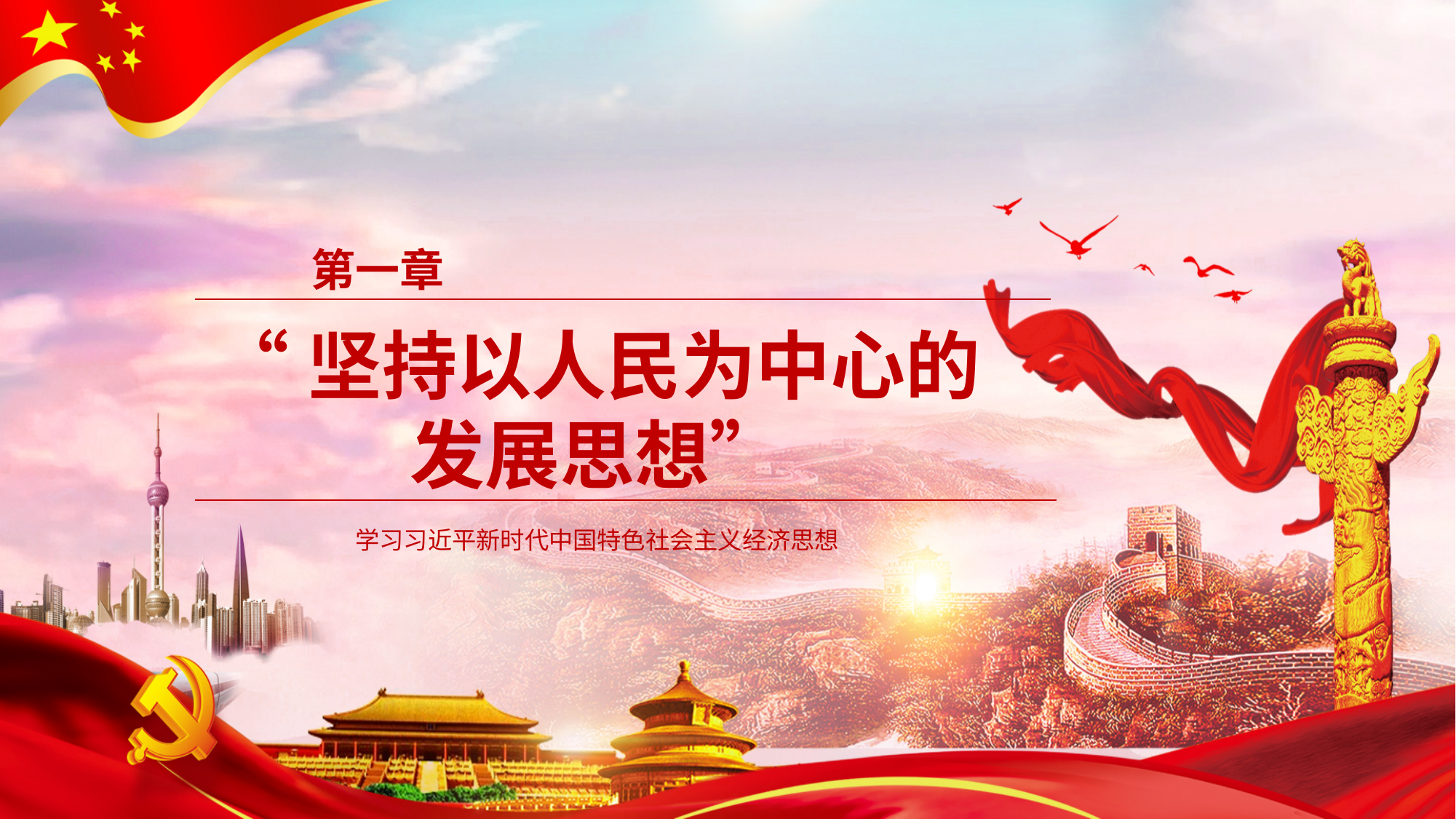

第一章
“坚持以人民为中心的
发展思想”
学习习近平新时代中国特色社会主义经济思想